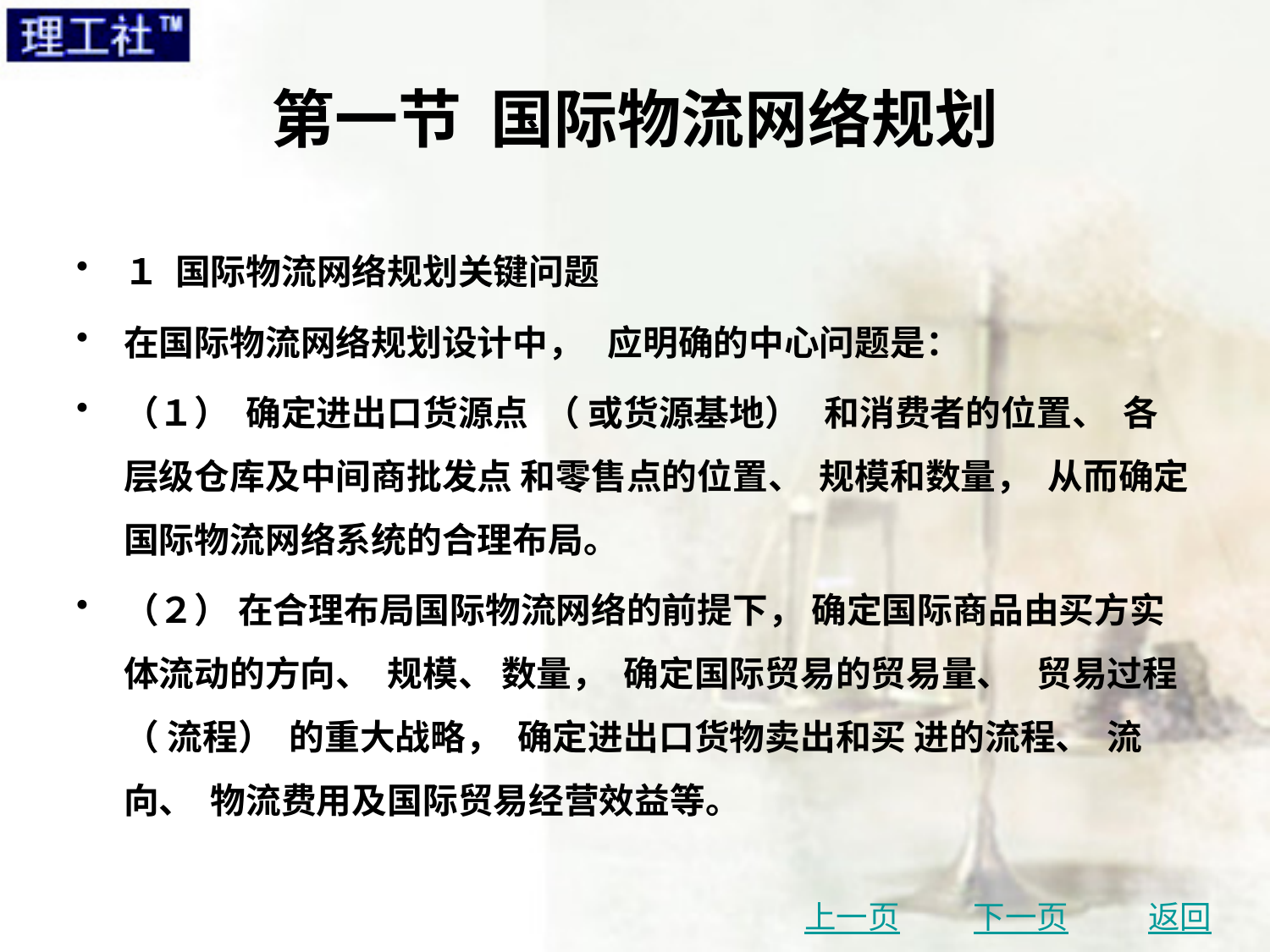

# 第一节  国际物流网络规划
１  国际物流网络规划关键问题
在国际物流网络规划设计中，   应明确的中心问题是：
（１）  确定进出口货源点  （ 或货源基地）   和消费者的位置、  各层级仓库及中间商批发点 和零售点的位置、  规模和数量，  从而确定国际物流网络系统的合理布局。
（２） 在合理布局国际物流网络的前提下， 确定国际商品由买方实体流动的方向、  规模、 数量，  确定国际贸易的贸易量、   贸易过程  （ 流程）  的重大战略，  确定进出口货物卖出和买 进的流程、  流向、  物流费用及国际贸易经营效益等。

上一页
下一页
返回